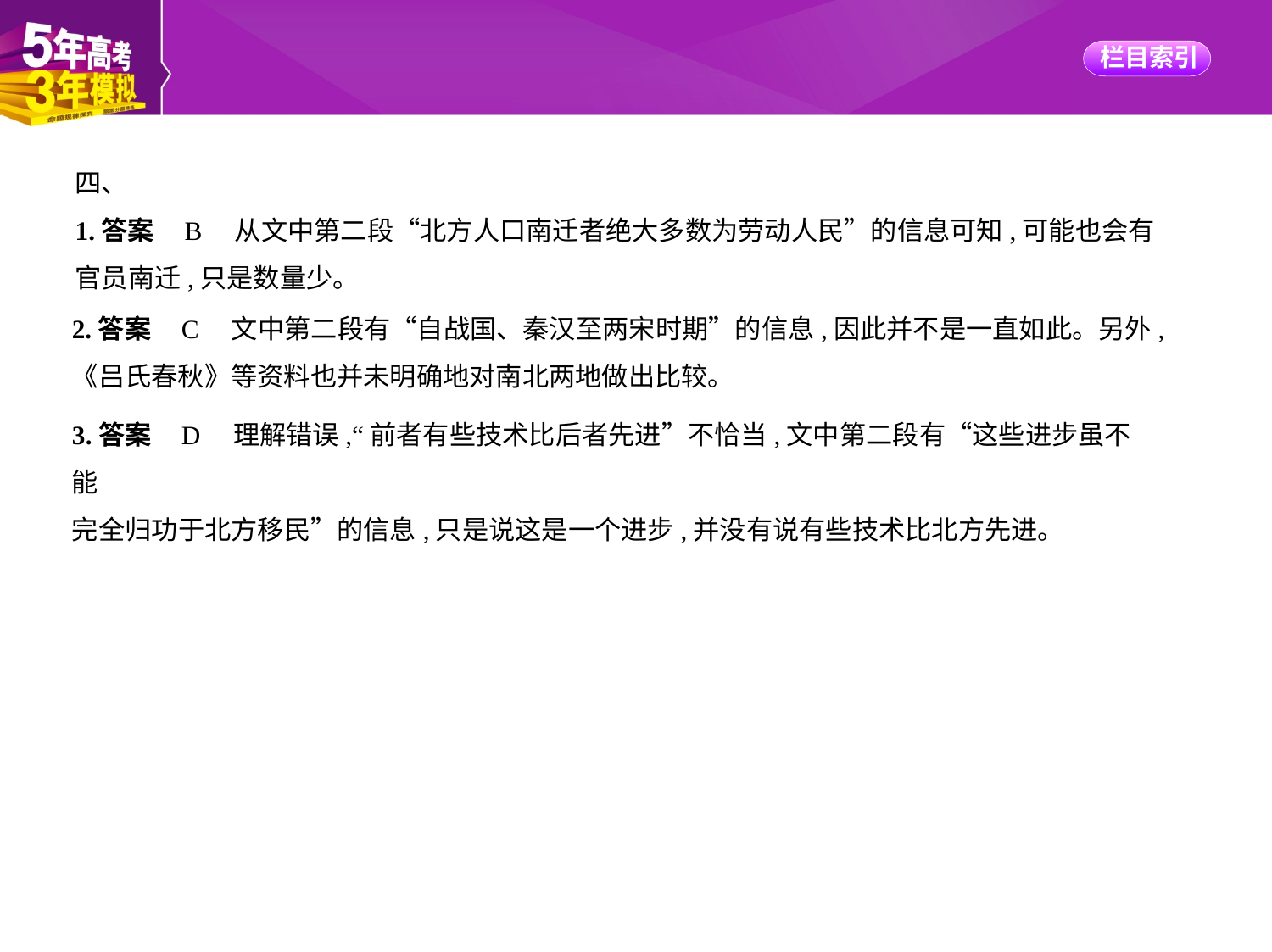

四、
1.答案    B　从文中第二段“北方人口南迁者绝大多数为劳动人民”的信息可知,可能也会有
官员南迁,只是数量少。
2.答案    C　文中第二段有“自战国、秦汉至两宋时期”的信息,因此并不是一直如此。另外,
《吕氏春秋》等资料也并未明确地对南北两地做出比较。
3.答案    D　理解错误,“前者有些技术比后者先进”不恰当,文中第二段有“这些进步虽不能
完全归功于北方移民”的信息,只是说这是一个进步,并没有说有些技术比北方先进。